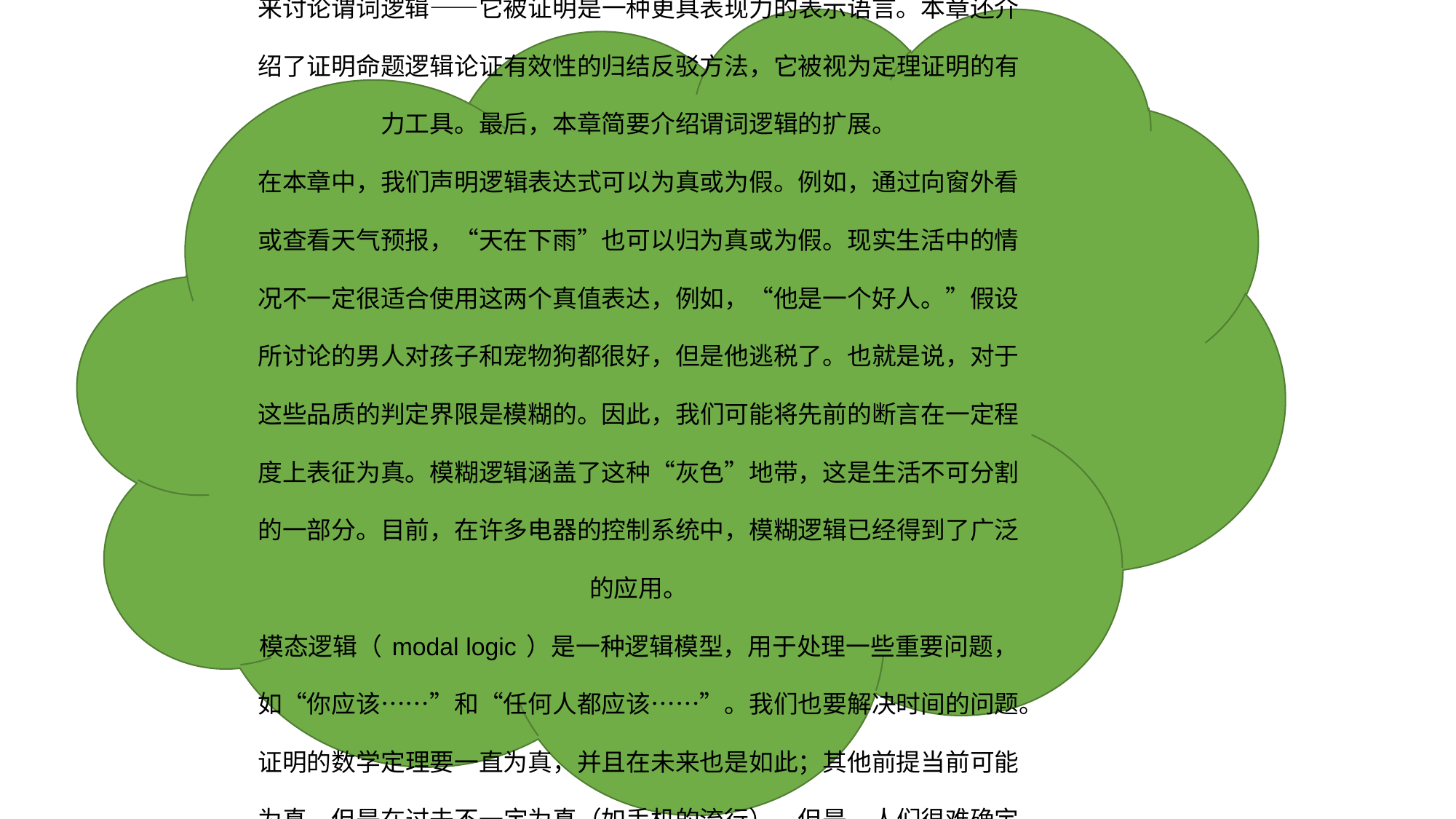

本章首先提出命题逻辑，着重讨论其定理和证明策略。接下来讨论谓词逻辑——它被证明是一种更具表现力的表示语言。本章还介绍了证明命题逻辑论证有效性的归结反驳方法，它被视为定理证明的有力工具。最后，本章简要介绍谓词逻辑的扩展。
在本章中，我们声明逻辑表达式可以为真或为假。例如，通过向窗外看或查看天气预报，“天在下雨”也可以归为真或为假。现实生活中的情况不一定很适合使用这两个真值表达，例如，“他是一个好人。”假设所讨论的男人对孩子和宠物狗都很好，但是他逃税了。也就是说，对于这些品质的判定界限是模糊的。因此，我们可能将先前的断言在一定程度上表征为真。模糊逻辑涵盖了这种“灰色”地带，这是生活不可分割的一部分。目前，在许多电器的控制系统中，模糊逻辑已经得到了广泛的应用。
模态逻辑（modal logic）是一种逻辑模型，用于处理一些重要问题，如“你应该……”和“任何人都应该……”。我们也要解决时间的问题。证明的数学定理要一直为真，并且在未来也是如此；其他前提当前可能为真，但是在过去不一定为真（如手机的流行）。但是，人们很难确定本该如此的事情的真值。模态逻辑广泛应用于哲学论证的分析。